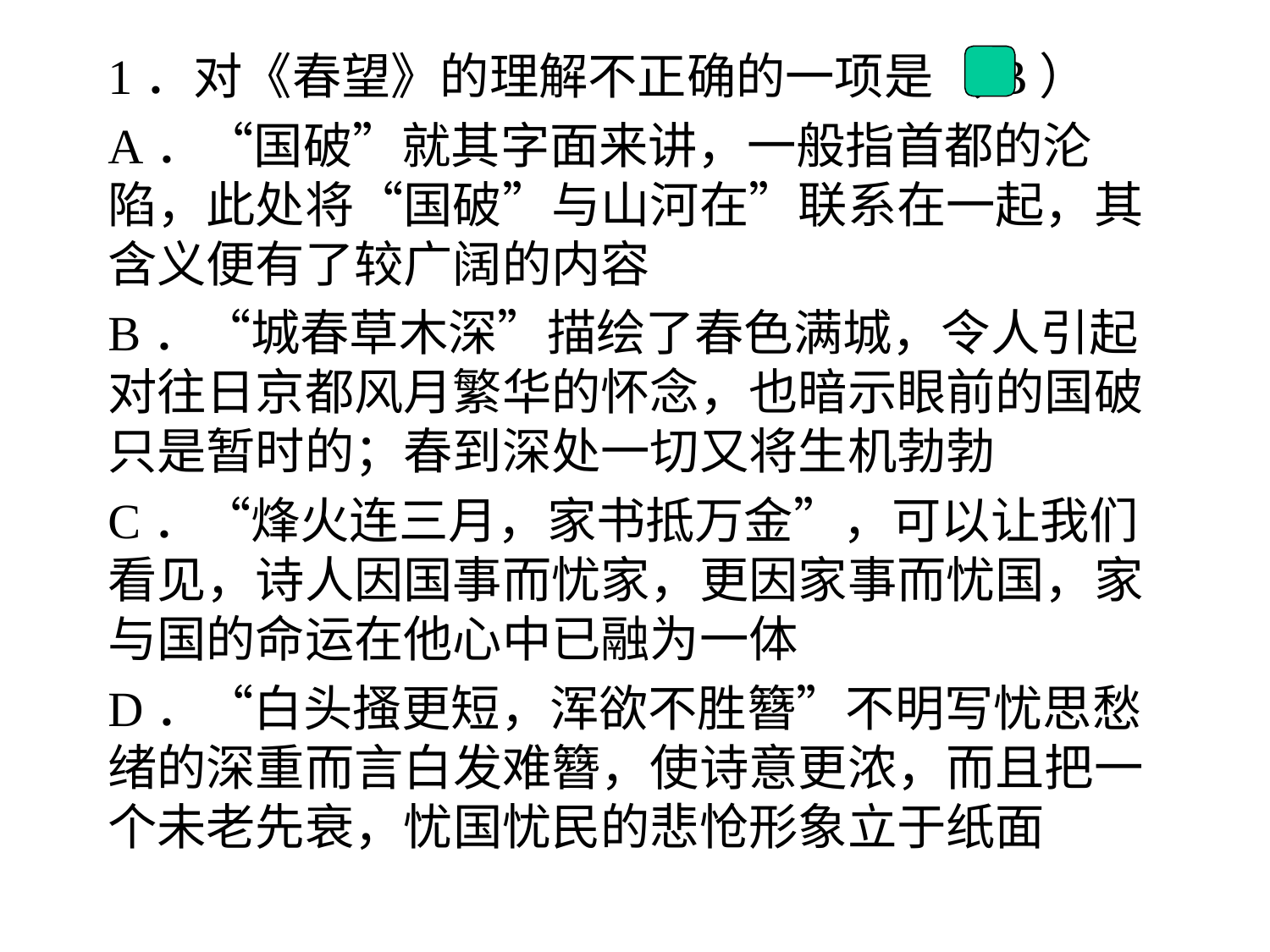

1．对《春望》的理解不正确的一项是（B）
A．“国破”就其字面来讲，一般指首都的沦陷，此处将“国破”与山河在”联系在一起，其含义便有了较广阔的内容
B．“城春草木深”描绘了春色满城，令人引起对往日京都风月繁华的怀念，也暗示眼前的国破只是暂时的；春到深处一切又将生机勃勃
C．“烽火连三月，家书抵万金”，可以让我们看见，诗人因国事而忧家，更因家事而忧国，家与国的命运在他心中已融为一体
D．“白头搔更短，浑欲不胜簪”不明写忧思愁绪的深重而言白发难簪，使诗意更浓，而且把一个未老先衰，忧国忧民的悲怆形象立于纸面